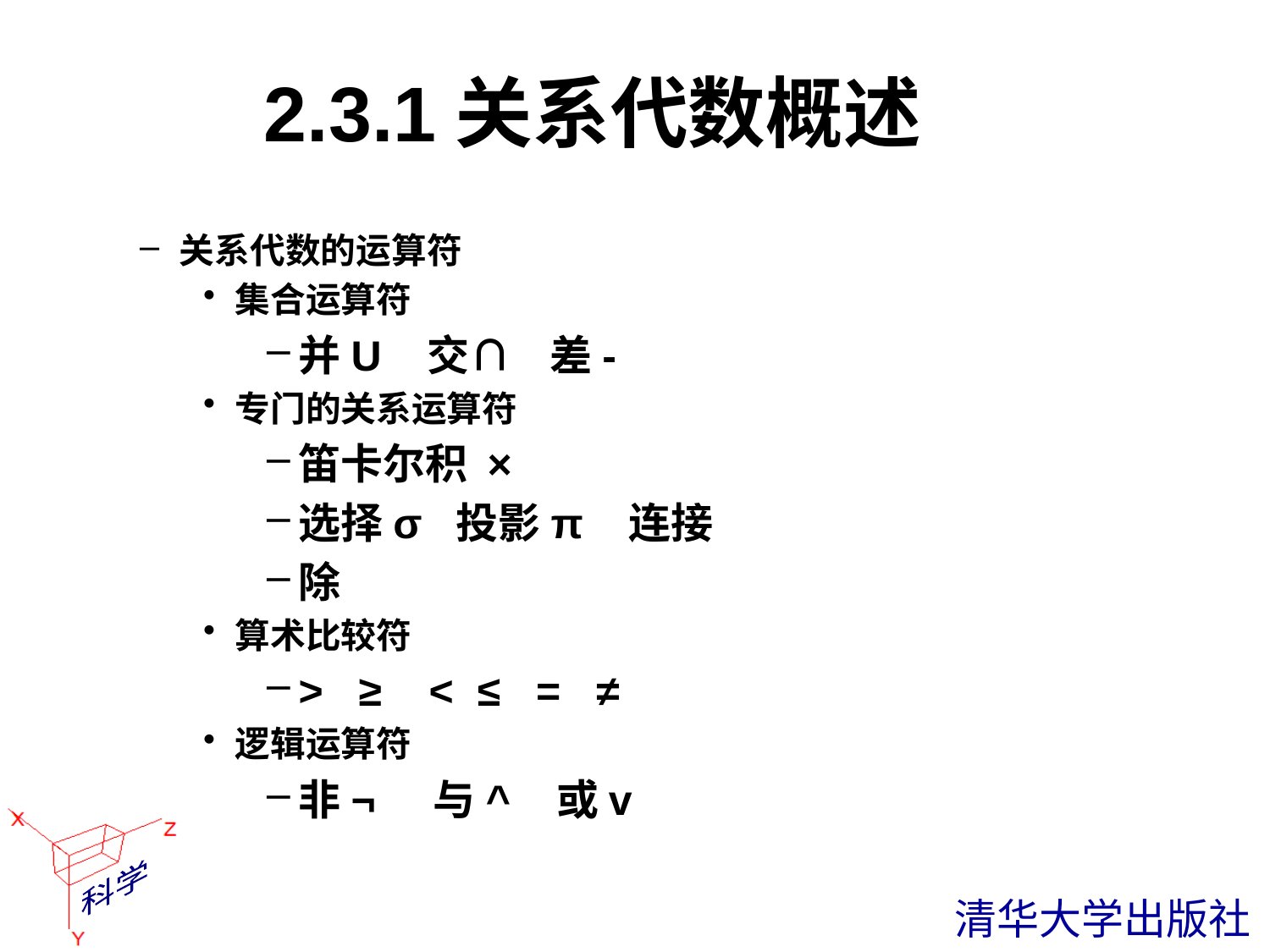

# 2.3.1关系代数概述
关系代数的运算符
集合运算符
并U   交∩    差-
专门的关系运算符
笛卡尔积 ×
选择σ  投影π   连接
除
算术比较符
>   ≥    <  ≤   =   ≠
逻辑运算符
非¬    与^   或v

      清华大学出版社